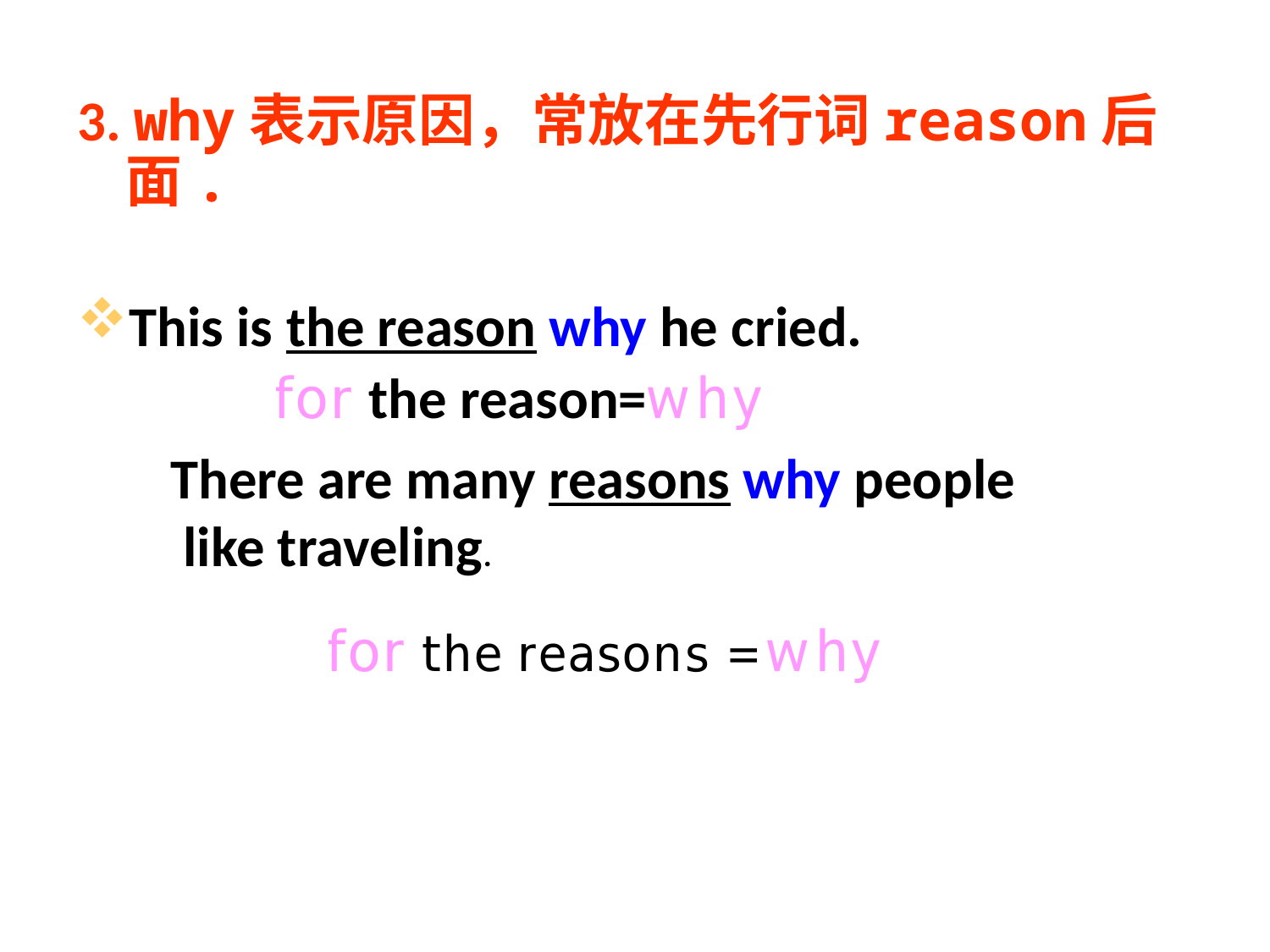

3. why表示原因，常放在先行词reason后面.

This is the reason why he cried.
               for the reason=why
There are many reasons why people
 like traveling.
for the reasons =why